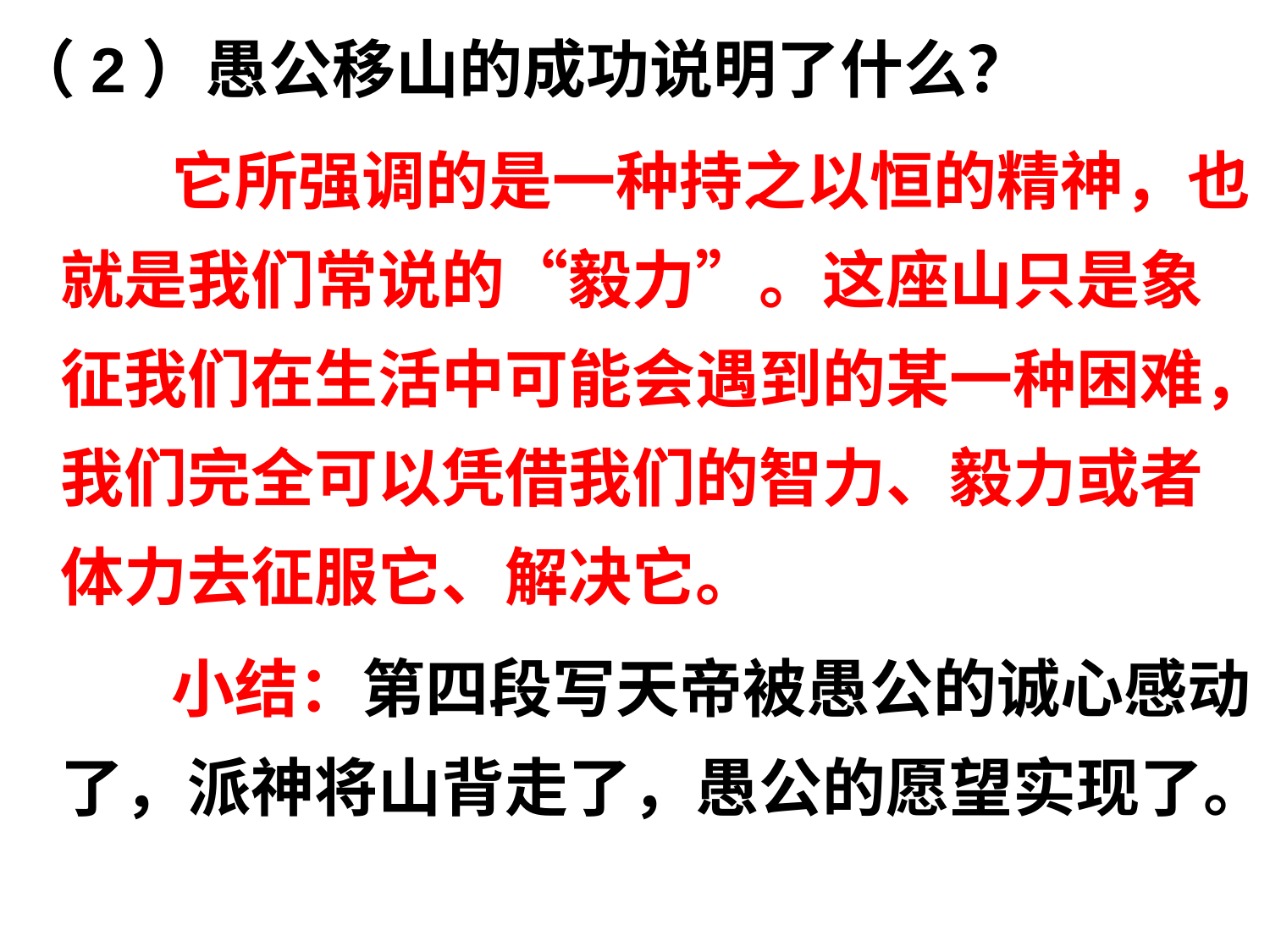

（2）愚公移山的成功说明了什么？
          它所强调的是一种持之以恒的精神，也就是我们常说的“毅力”。这座山只是象征我们在生活中可能会遇到的某一种困难，我们完全可以凭借我们的智力、毅力或者体力去征服它、解决它。
          小结：第四段写天帝被愚公的诚心感动了，派神将山背走了，愚公的愿望实现了。
#